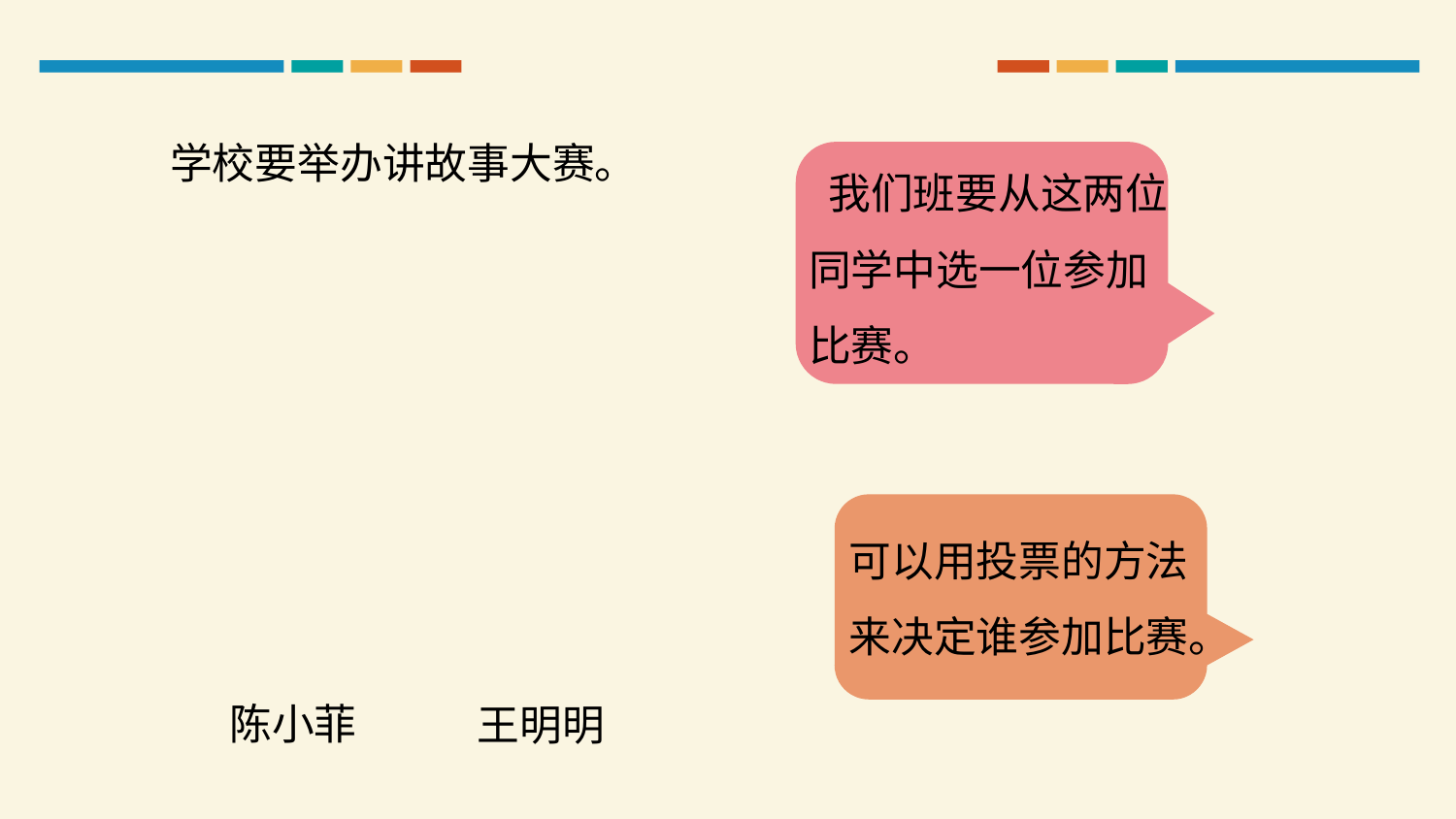

学校要举办讲故事大赛。

 我们班要从这两位同学中选一位参加比赛。

可以用投票的方法来决定谁参加比赛。
陈小菲
王明明